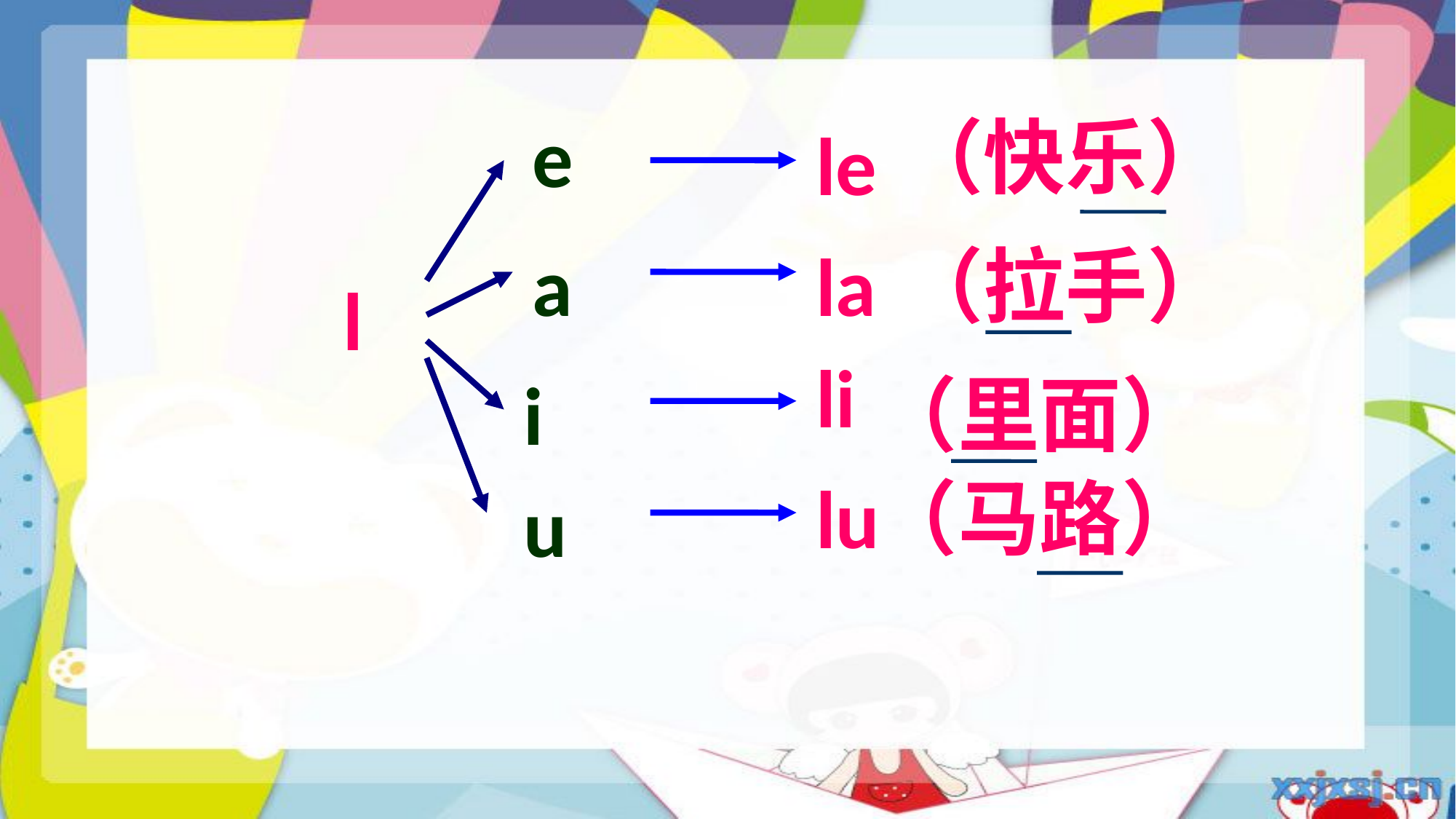

e
（快乐）
le

a
la
（拉手）
l

li

i
（里面）

lu
（马路）

u